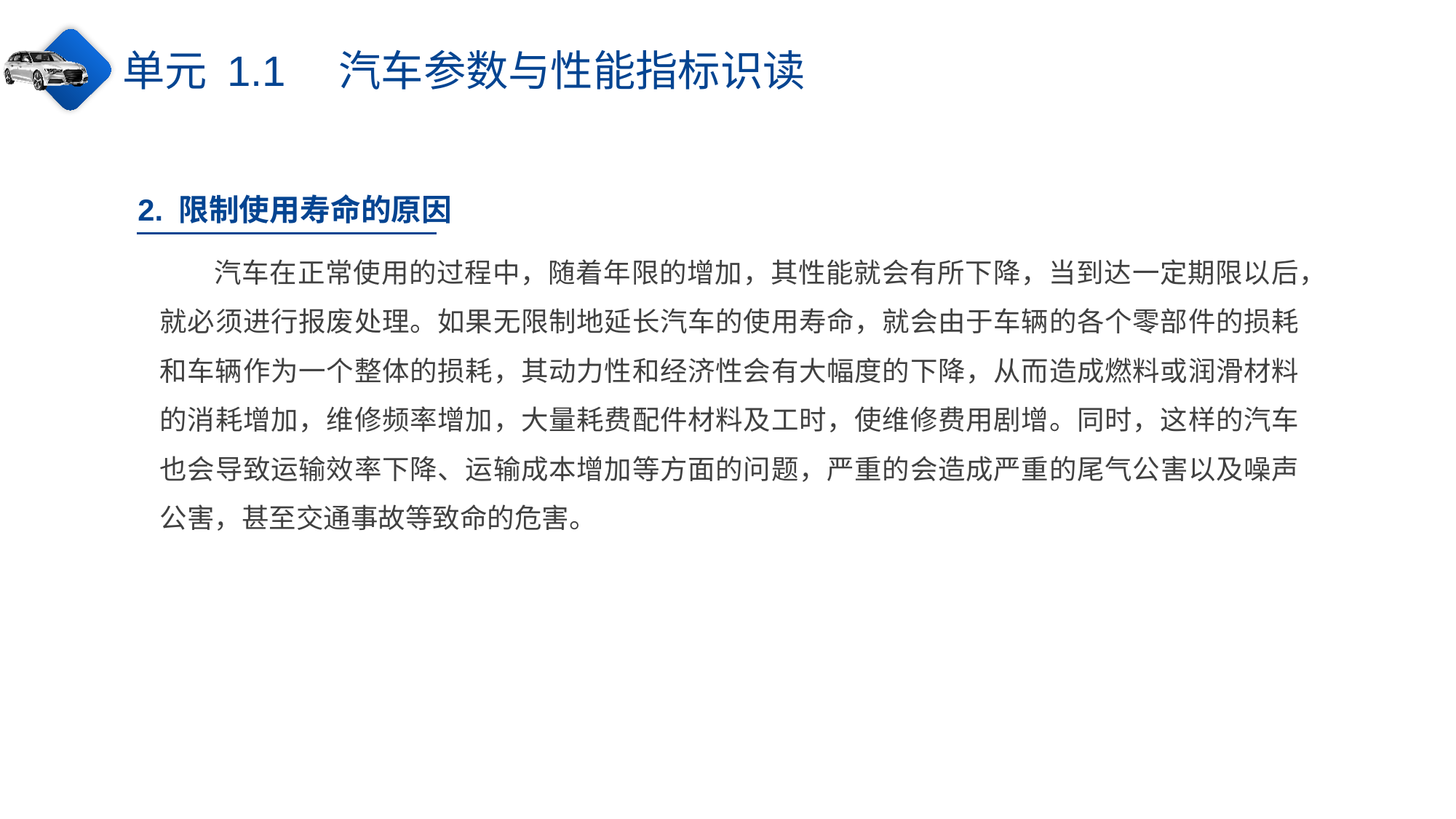

单元 1.1　汽车参数与性能指标识读
2. 限制使用寿命的原因
汽车在正常使用的过程中，随着年限的增加，其性能就会有所下降，当到达一定期限以后，就必须进行报废处理。如果无限制地延长汽车的使用寿命，就会由于车辆的各个零部件的损耗和车辆作为一个整体的损耗，其动力性和经济性会有大幅度的下降，从而造成燃料或润滑材料的消耗增加，维修频率增加，大量耗费配件材料及工时，使维修费用剧增。同时，这样的汽车也会导致运输效率下降、运输成本增加等方面的问题，严重的会造成严重的尾气公害以及噪声公害，甚至交通事故等致命的危害。